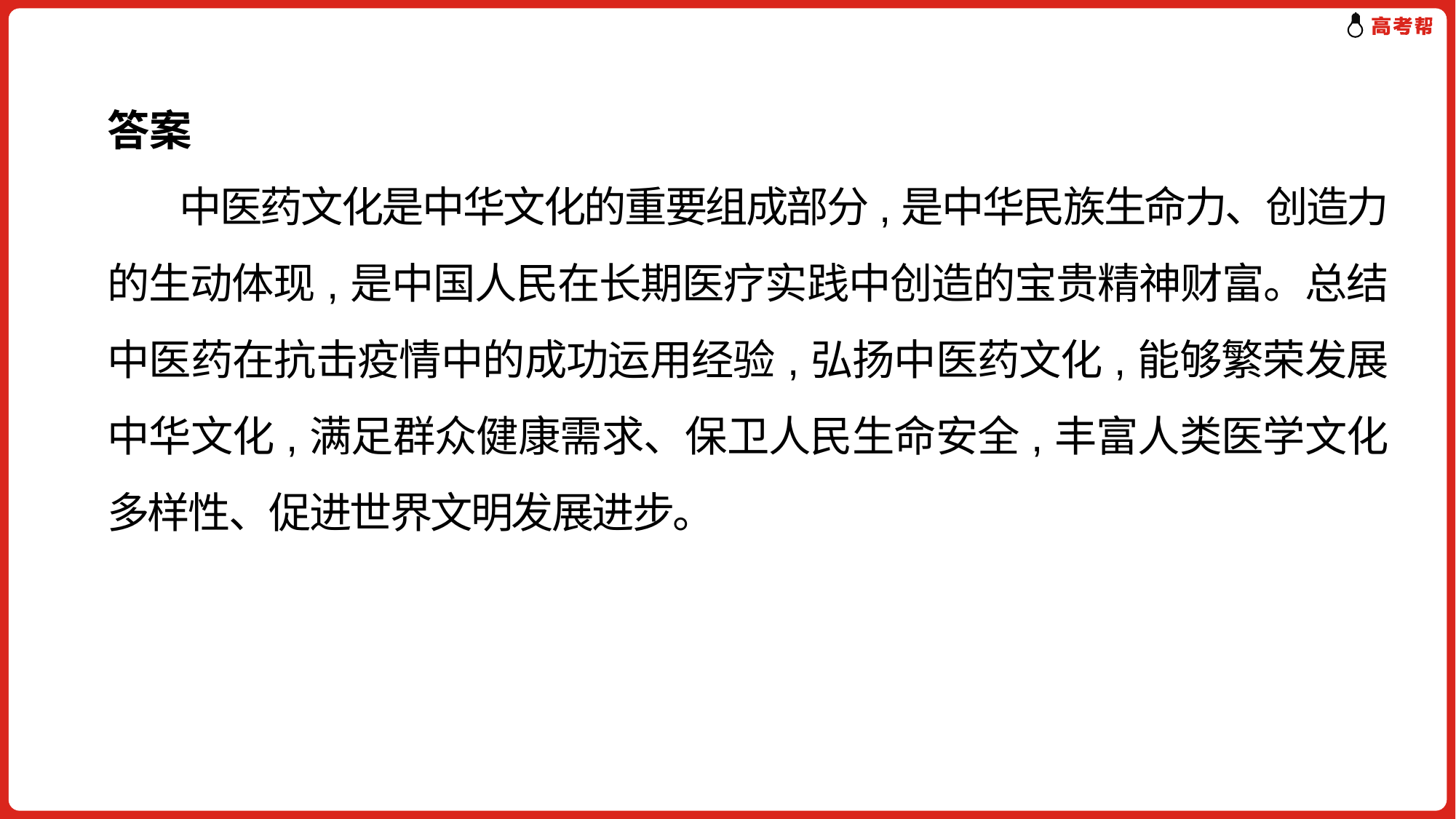

答案
        中医药文化是中华文化的重要组成部分,是中华民族生命力、创造力的生动体现,是中国人民在长期医疗实践中创造的宝贵精神财富。总结中医药在抗击疫情中的成功运用经验,弘扬中医药文化,能够繁荣发展中华文化,满足群众健康需求、保卫人民生命安全,丰富人类医学文化多样性、促进世界文明发展进步。